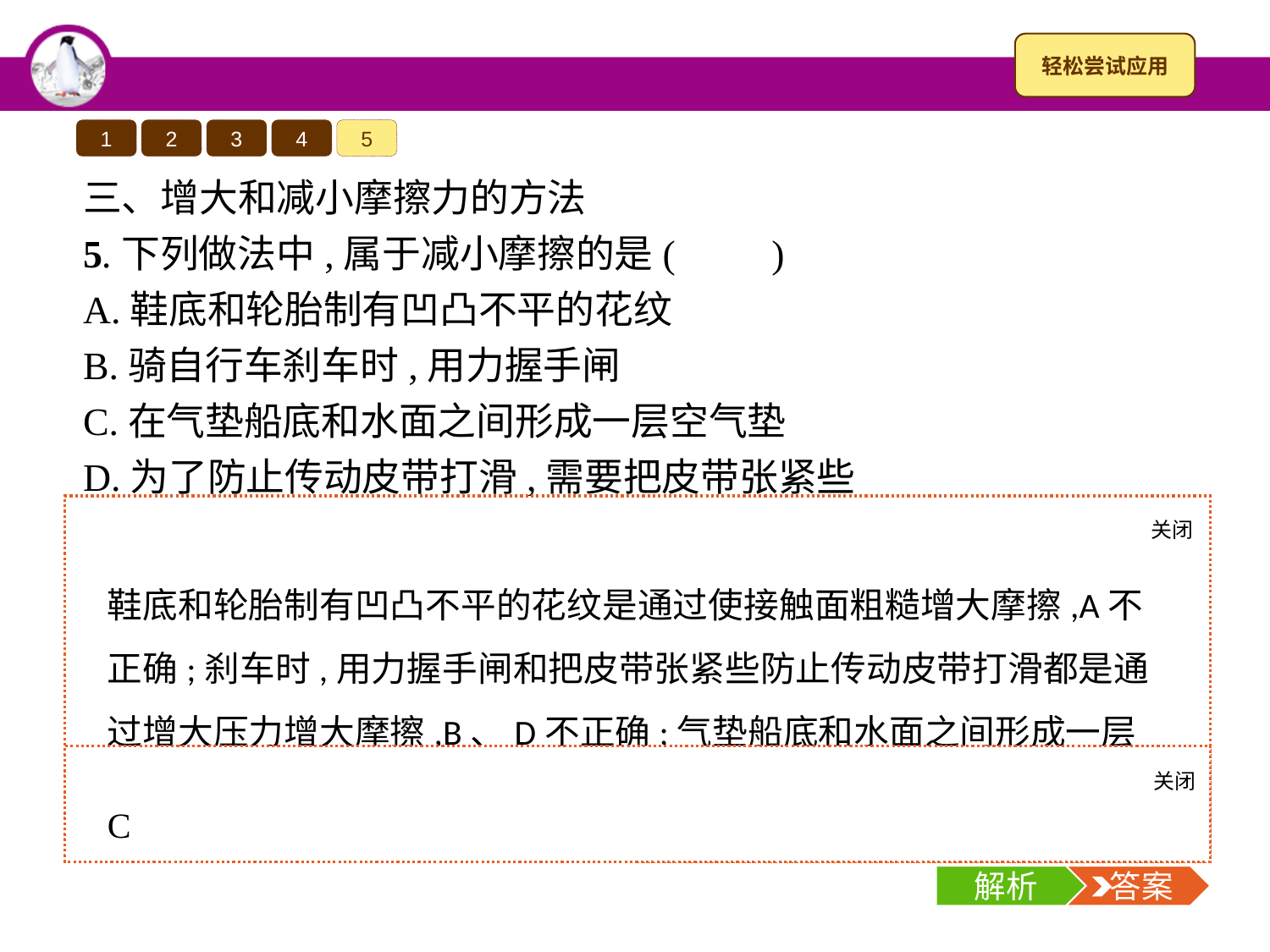

1
2
3
4
5
三、增大和减小摩擦力的方法
5.下列做法中,属于减小摩擦的是(　　)
A.鞋底和轮胎制有凹凸不平的花纹
B.骑自行车刹车时,用力握手闸
C.在气垫船底和水面之间形成一层空气垫
D.为了防止传动皮带打滑,需要把皮带张紧些

关闭
解析

鞋底和轮胎制有凹凸不平的花纹是通过使接触面粗糙增大摩擦,A不正确;刹车时,用力握手闸和把皮带张紧些防止传动皮带打滑都是通过增大压力增大摩擦,B、D不正确;气垫船底和水面之间形成一层空气垫是通过使接触面分离来减小摩擦,C正确。

关闭
解析
  答案

C
解析
  答案